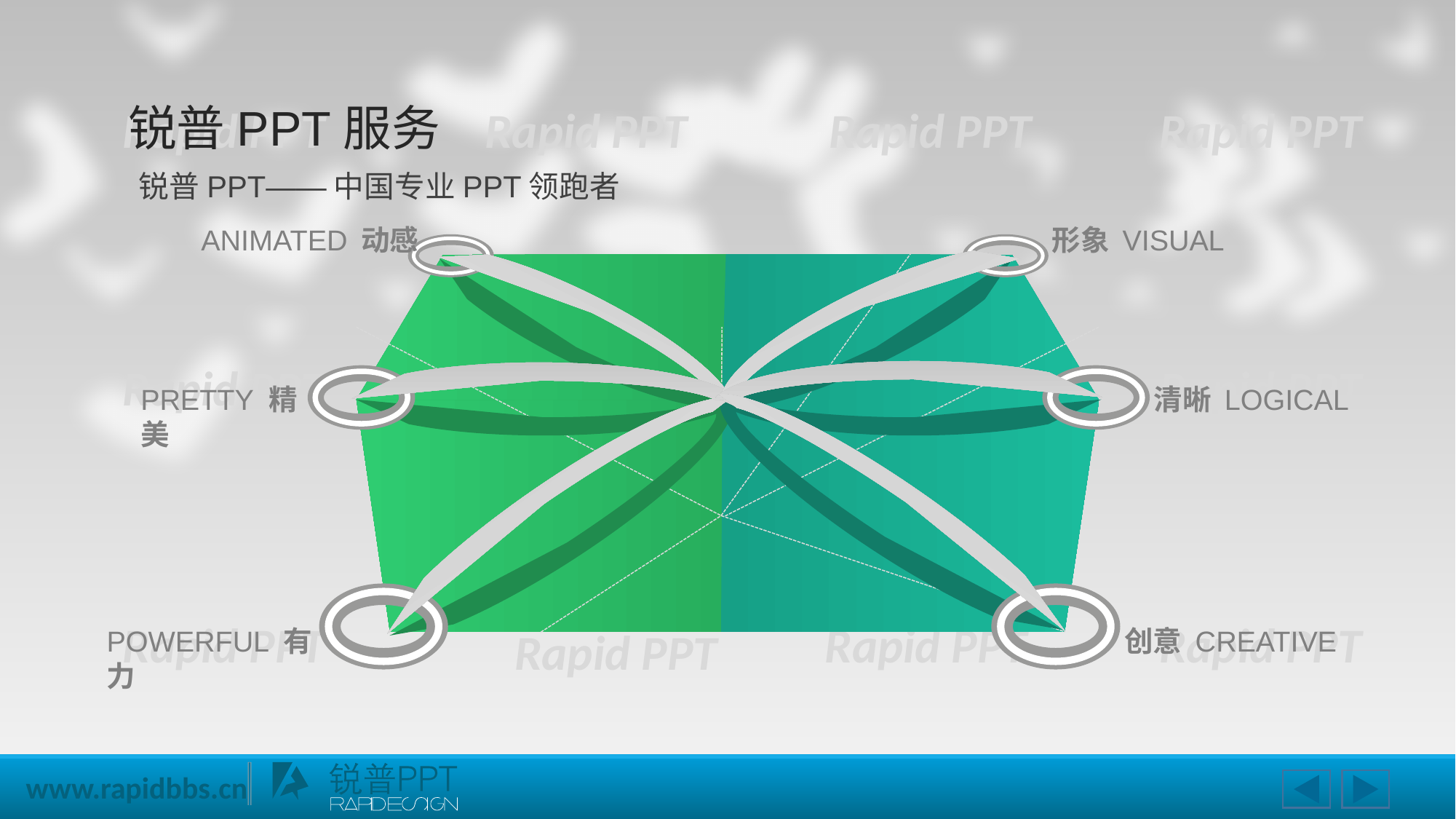

锐普PPT服务
Rapid PPT
Rapid PPT
Rapid PPT
Rapid PPT

锐普PPT——中国专业PPT领跑者

ANIMATED 动感
形象 VISUAL

Rapid PPT
Rapid PPT
Rapid PPT
Rapid PPT

PRETTY 精美

清晰 LOGICAL

Rapid PPT
Rapid PPT
Rapid PPT
Rapid PPT
POWERFUL 有力
创意 CREATIVE

www.rapidbbs.cn